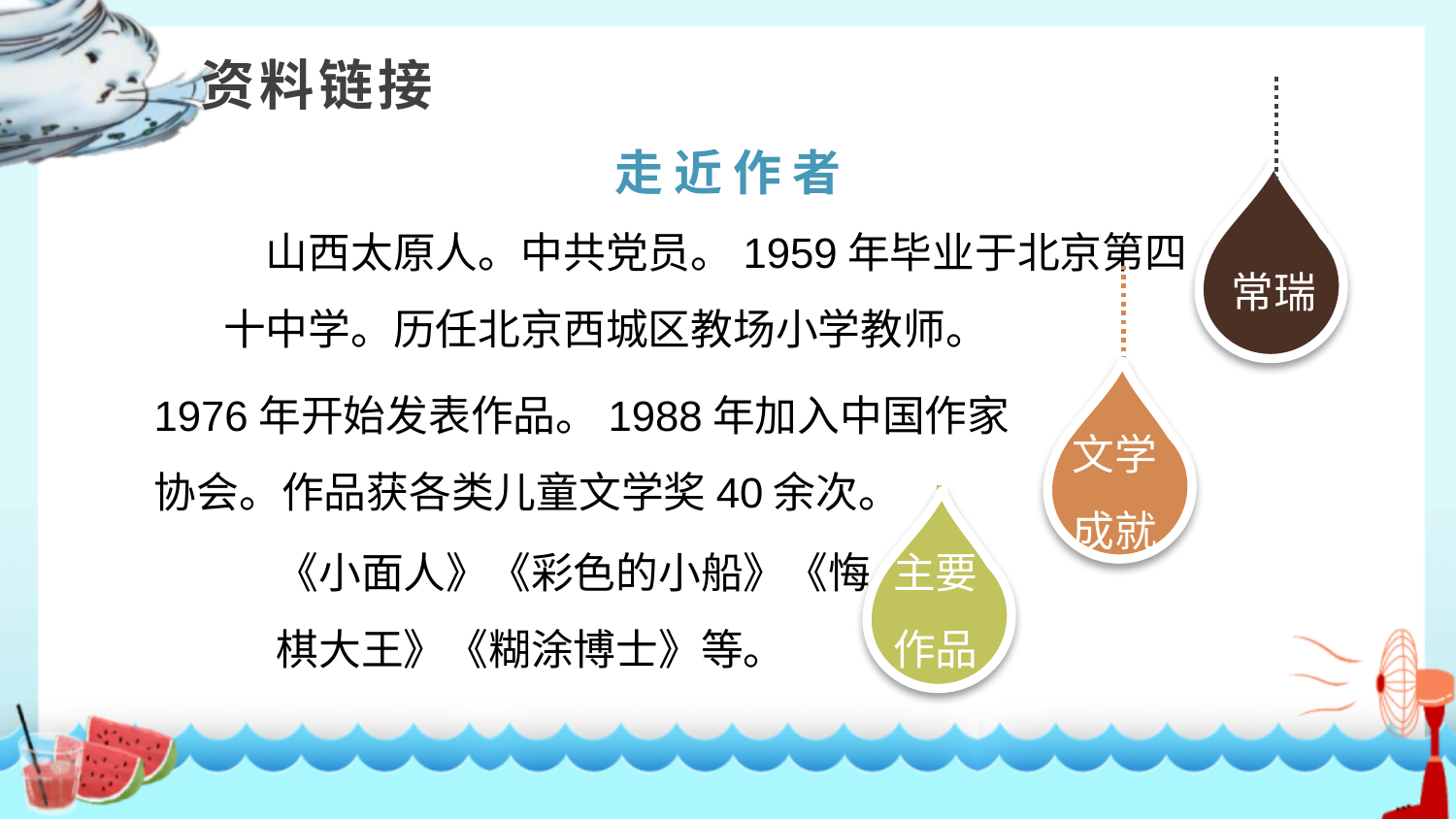

资料链接
小学学科网  xuekeedu.com
走 近 作 者
小学学科网  xuekeedu.com

　山西太原人。中共党员。1959年毕业于北京第四十中学。历任北京西城区教场小学教师。
小学学科网  xuekeedu.com
常瑞
1976年开始发表作品。1988年加入中国作家协会。作品获各类儿童文学奖40余次。

文学成就
《小面人》《彩色的小船》《悔棋大王》《糊涂博士》等。
主要作品